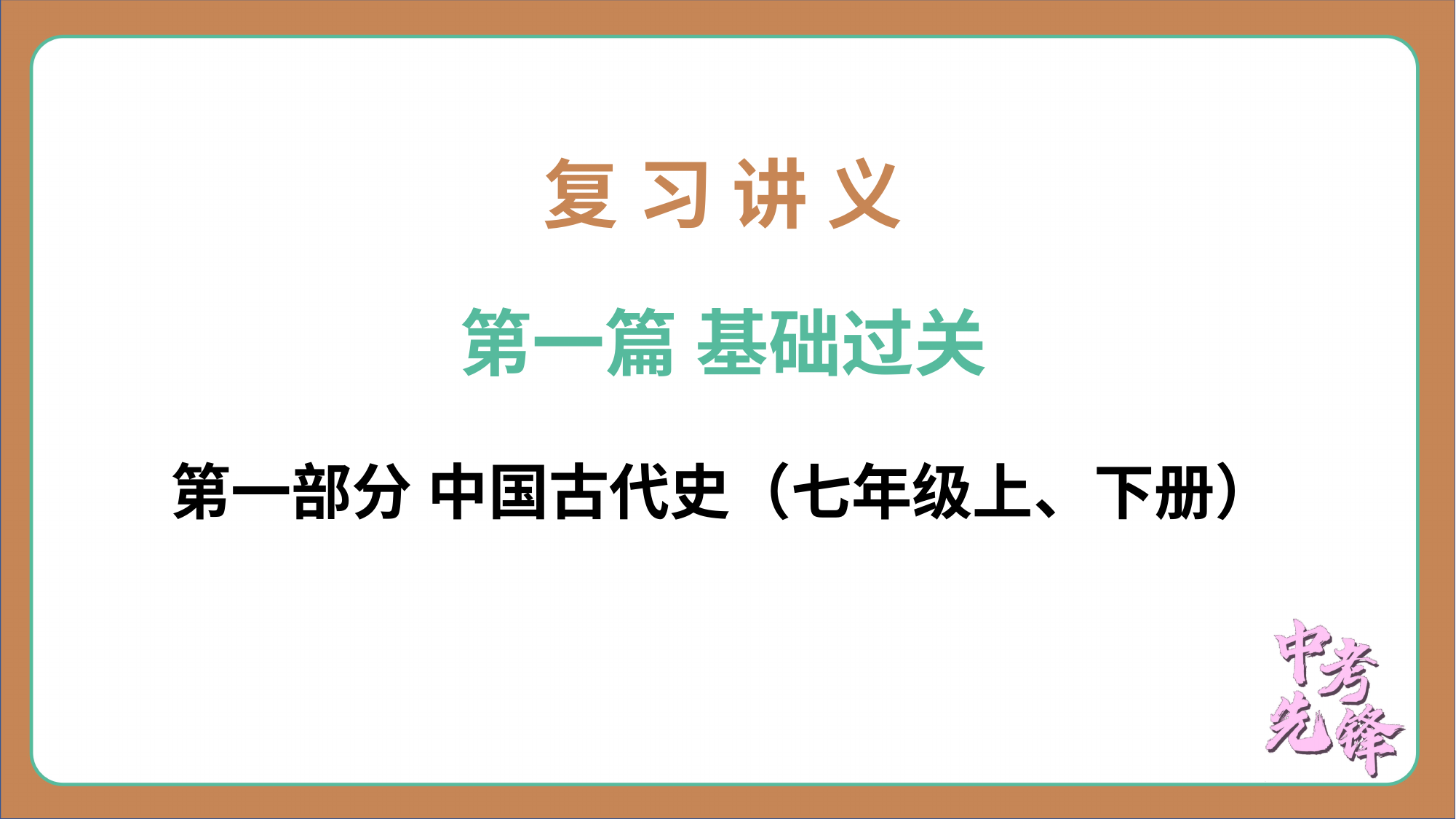

复 习 讲 义
第一篇 基础过关
第一部分 中国古代史（七年级上、下册）